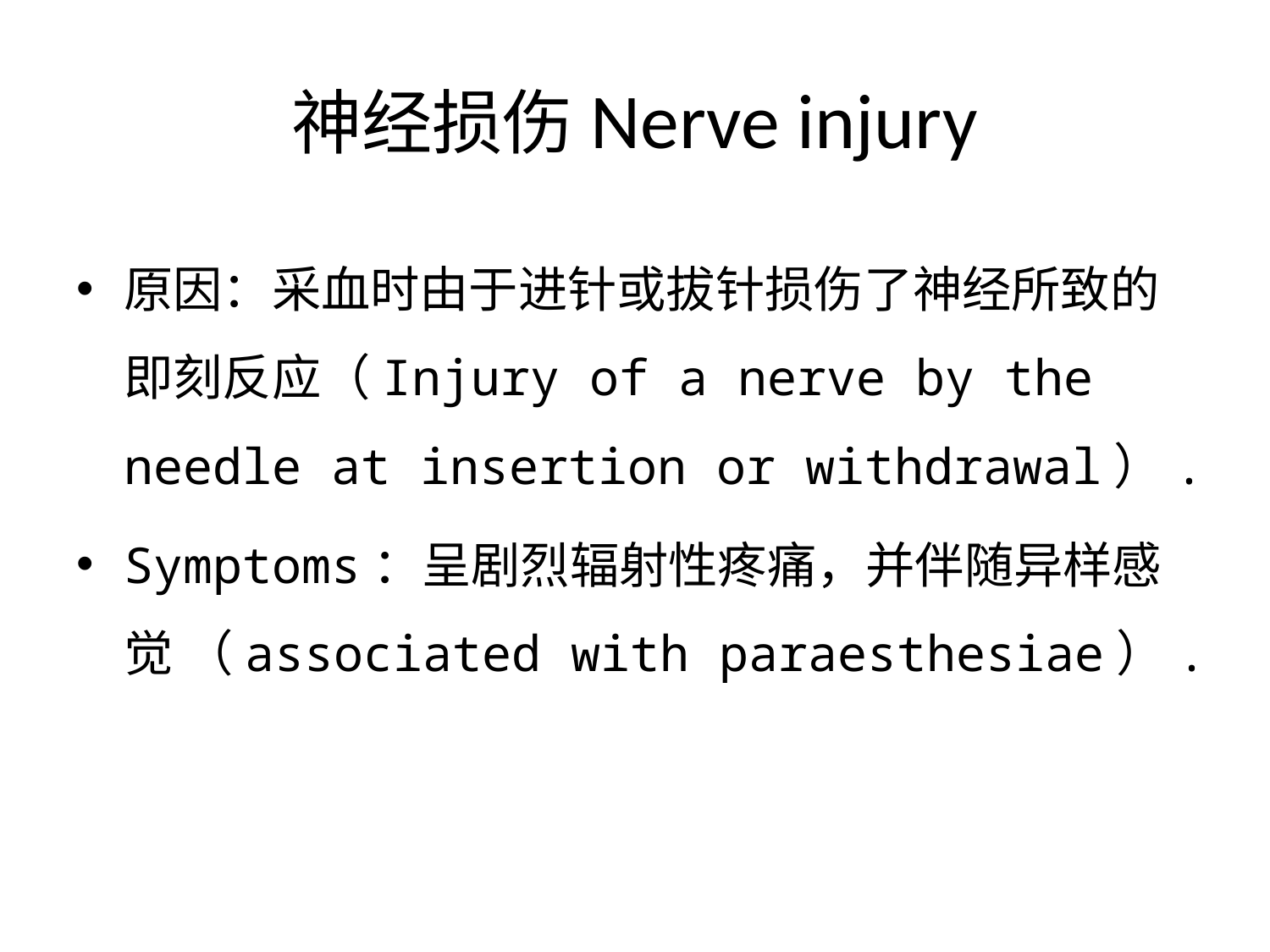

# 神经损伤Nerve injury
原因：采血时由于进针或拔针损伤了神经所致的即刻反应（Injury of a nerve by the needle at insertion or withdrawal）.
Symptoms：呈剧烈辐射性疼痛，并伴随异样感觉 （associated with paraesthesiae）.